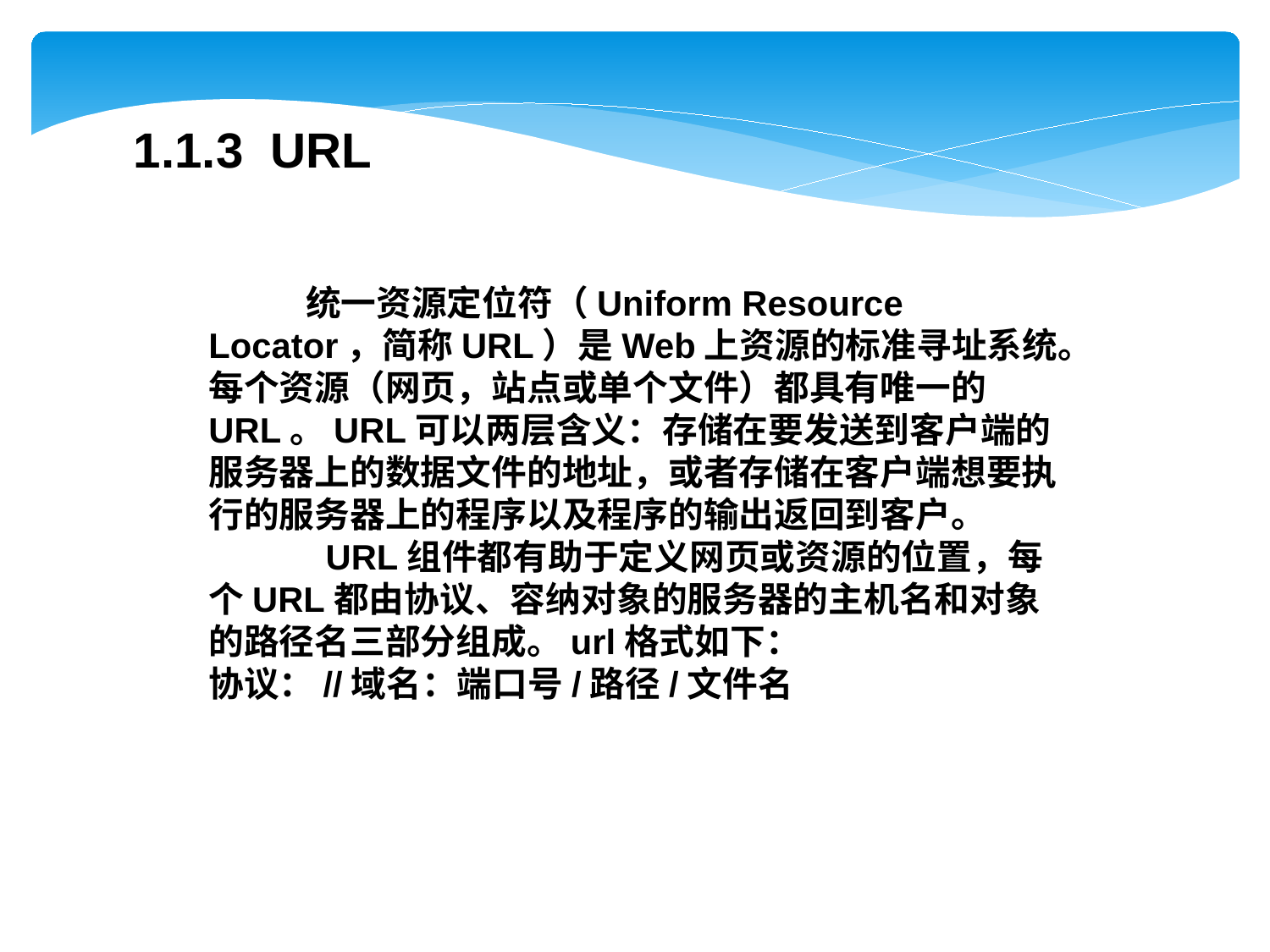

1.1.3  URL
           统一资源定位符（Uniform Resource Locator，简称URL）是Web上资源的标准寻址系统。每个资源（网页，站点或单个文件）都具有唯一的URL。URL可以两层含义：存储在要发送到客户端的服务器上的数据文件的地址，或者存储在客户端想要执行的服务器上的程序以及程序的输出返回到客户。
            URL组件都有助于定义网页或资源的位置，每个URL都由协议、容纳对象的服务器的主机名和对象的路径名三部分组成。url格式如下：
协议：//域名：端口号/路径/文件名